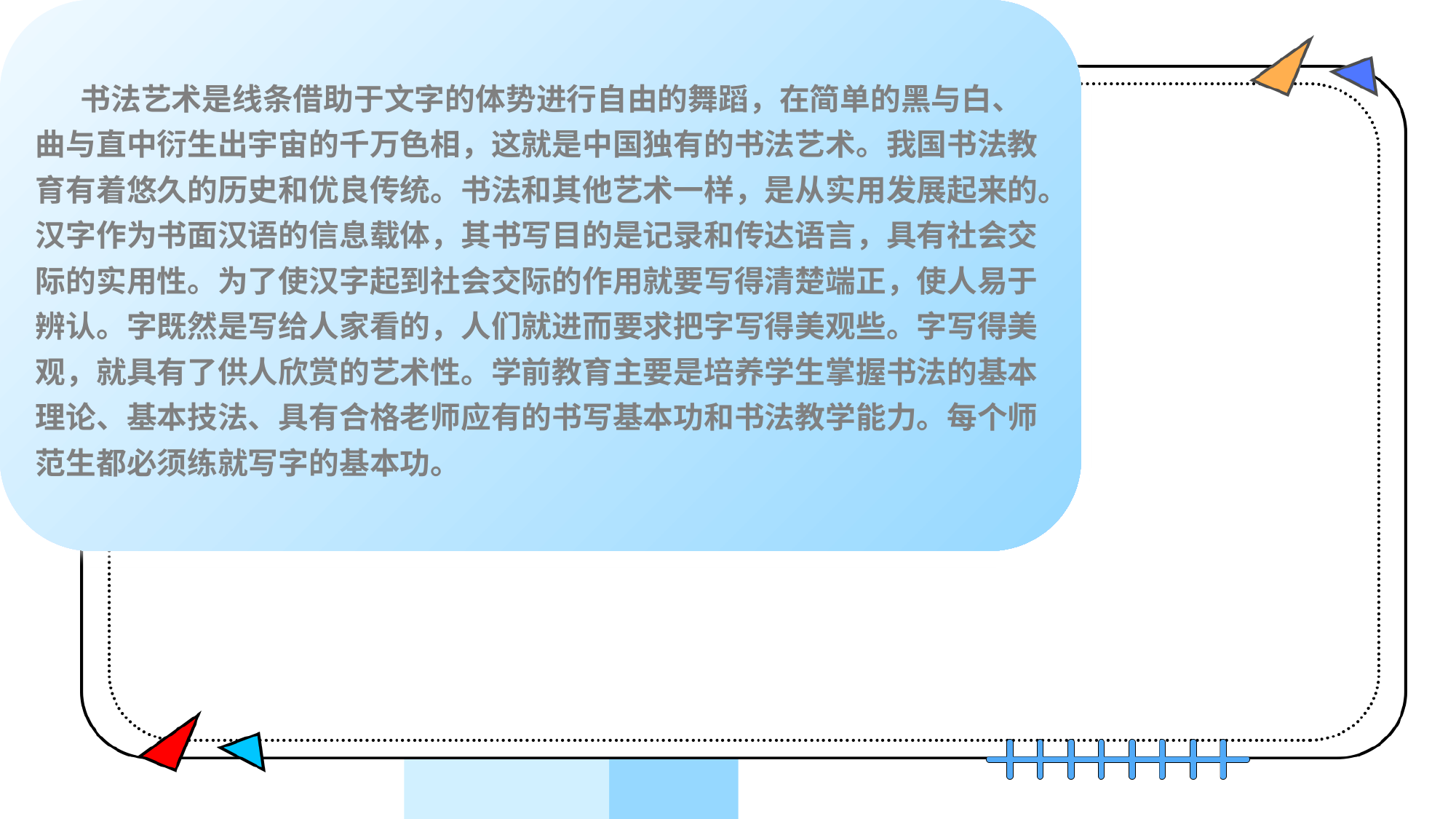

书法艺术是线条借助于文字的体势进行自由的舞蹈，在简单的黑与白、曲与直中衍生出宇宙的千万色相，这就是中国独有的书法艺术。我国书法教育有着悠久的历史和优良传统。书法和其他艺术一样，是从实用发展起来的。汉字作为书面汉语的信息载体，其书写目的是记录和传达语言，具有社会交际的实用性。为了使汉字起到社会交际的作用就要写得清楚端正，使人易于辨认。字既然是写给人家看的，人们就进而要求把字写得美观些。字写得美观，就具有了供人欣赏的艺术性。学前教育主要是培养学生掌握书法的基本理论、基本技法、具有合格老师应有的书写基本功和书法教学能力。每个师范生都必须练就写字的基本功。